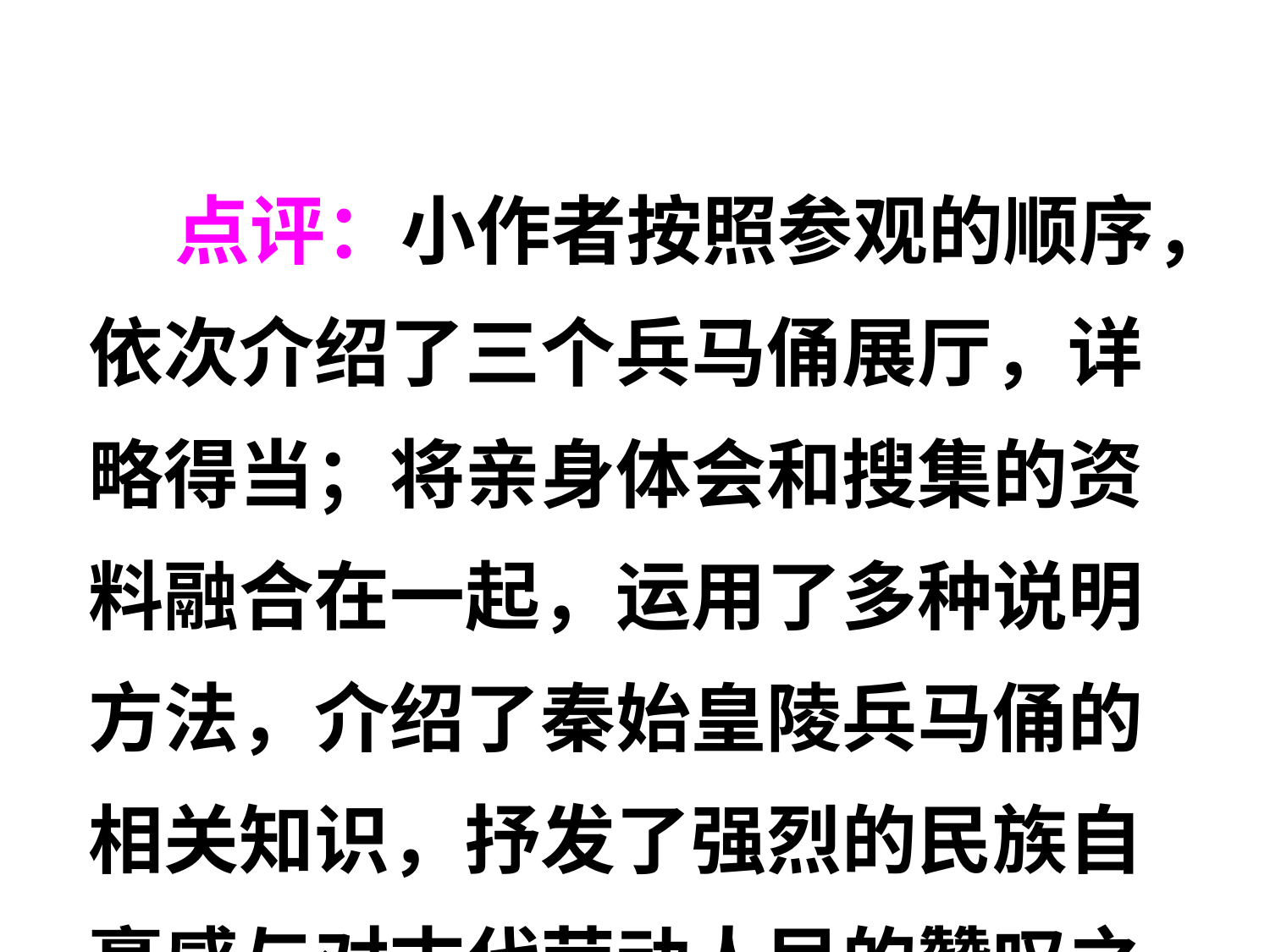

点评：小作者按照参观的顺序，依次介绍了三个兵马俑展厅，详略得当；将亲身体会和搜集的资料融合在一起，运用了多种说明方法，介绍了秦始皇陵兵马俑的相关知识，抒发了强烈的民族自豪感与对古代劳动人民的赞叹之情。